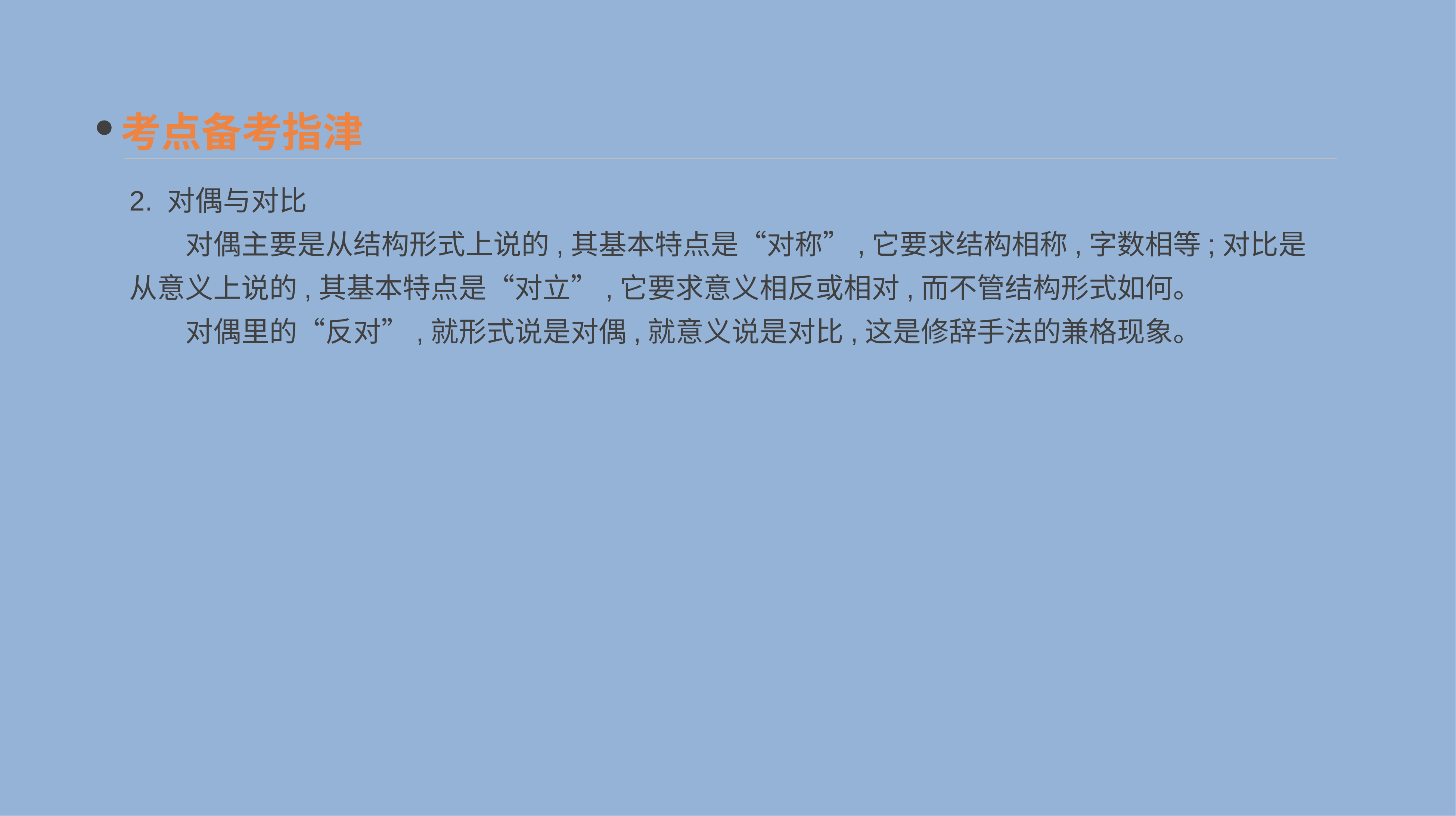

考点备考指津

2. 对偶与对比
　　对偶主要是从结构形式上说的,其基本特点是“对称”,它要求结构相称,字数相等;对比是从意义上说的,其基本特点是“对立”,它要求意义相反或相对,而不管结构形式如何。
　　对偶里的“反对”,就形式说是对偶,就意义说是对比,这是修辞手法的兼格现象。